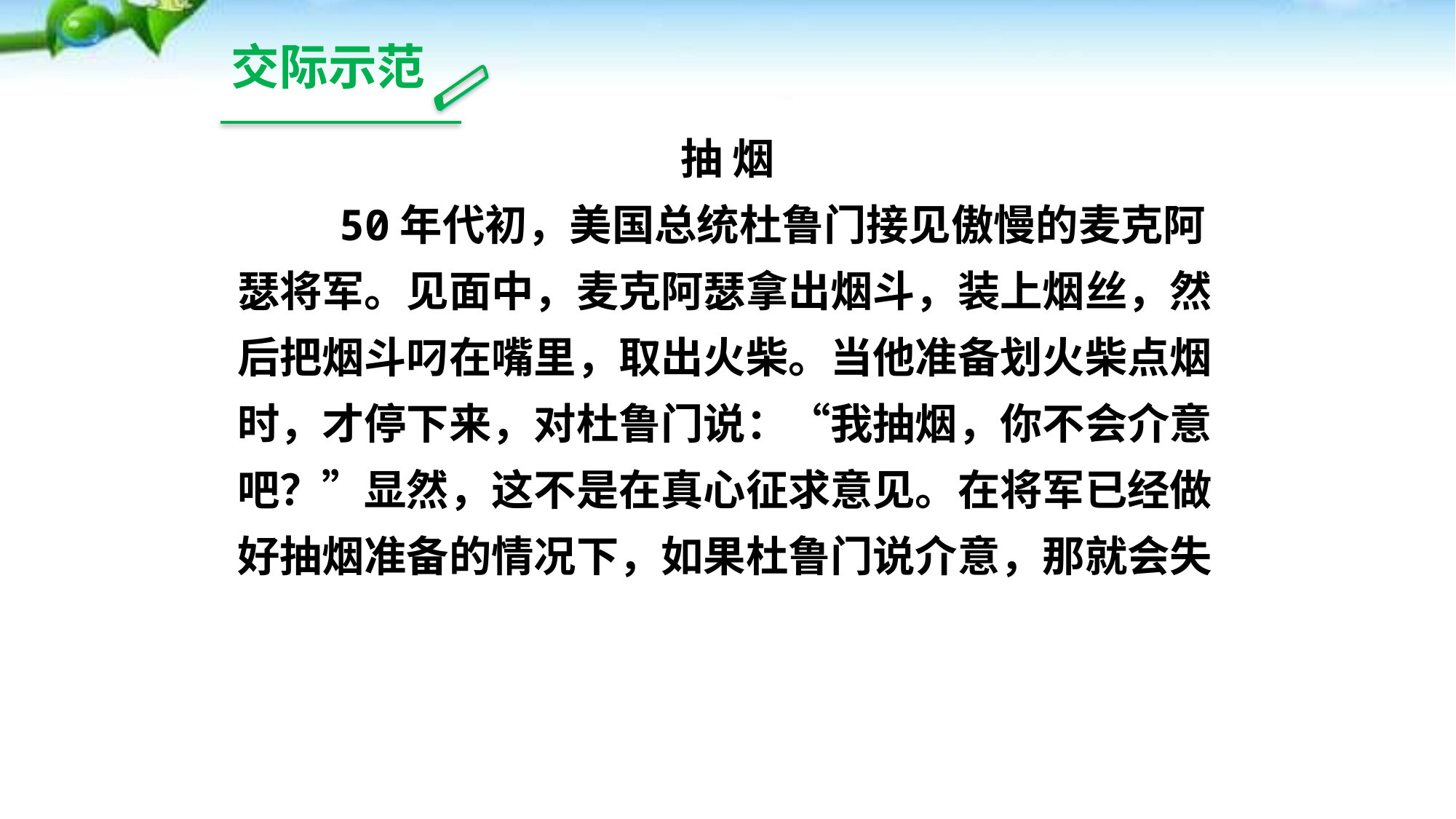

交际示范

抽 烟
    50年代初，美国总统杜鲁门接见傲慢的麦克阿瑟将军。见面中，麦克阿瑟拿出烟斗，装上烟丝，然后把烟斗叼在嘴里，取出火柴。当他准备划火柴点烟时，才停下来，对杜鲁门说：“我抽烟，你不会介意吧？”显然，这不是在真心征求意见。在将军已经做好抽烟准备的情况下，如果杜鲁门说介意，那就会失